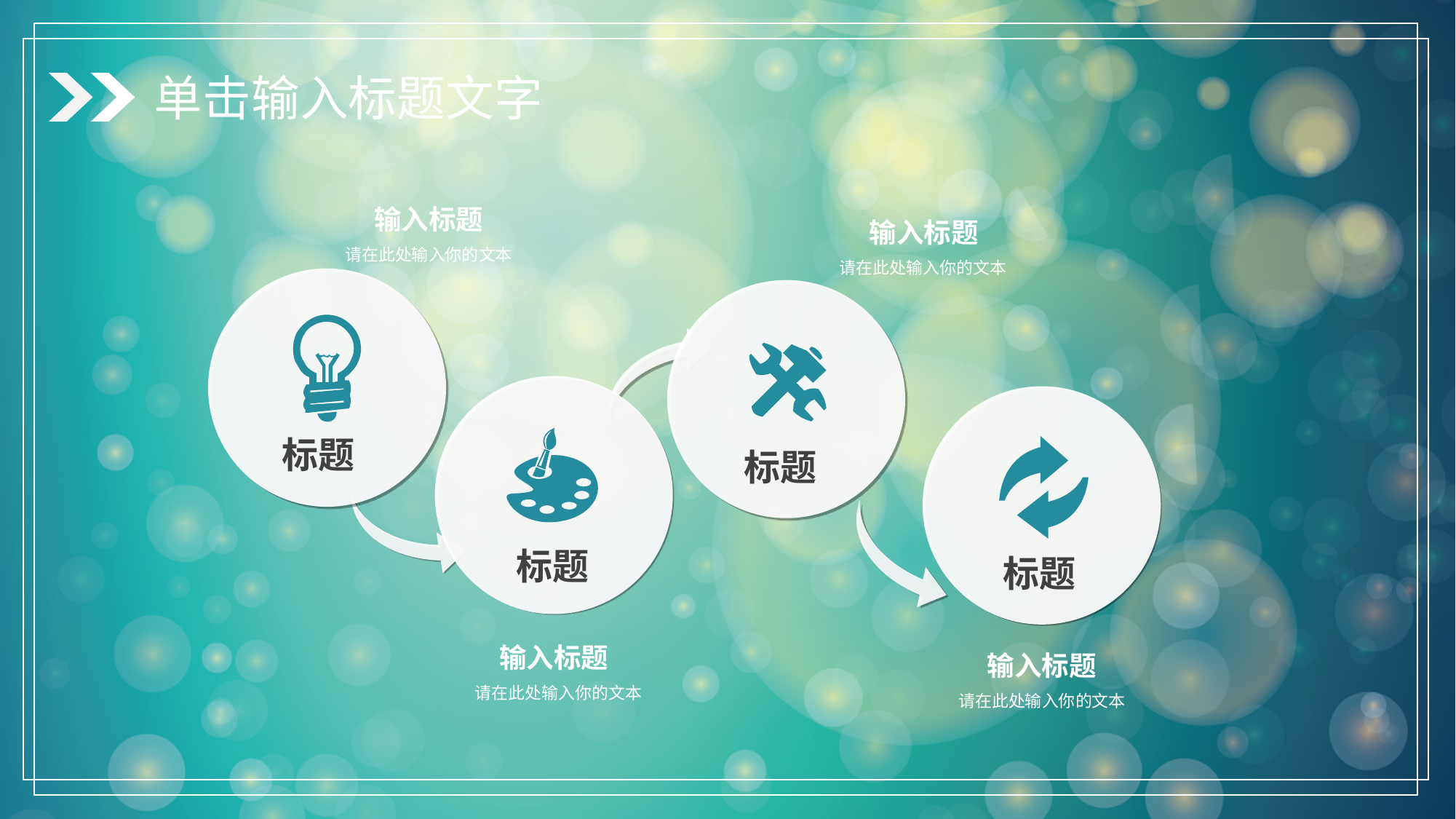

单击输入标题文字

输入标题
请在此处输入你的文本
输入标题
请在此处输入你的文本

标题

标题

标题
标题
输入标题
请在此处输入你的文本
输入标题
请在此处输入你的文本